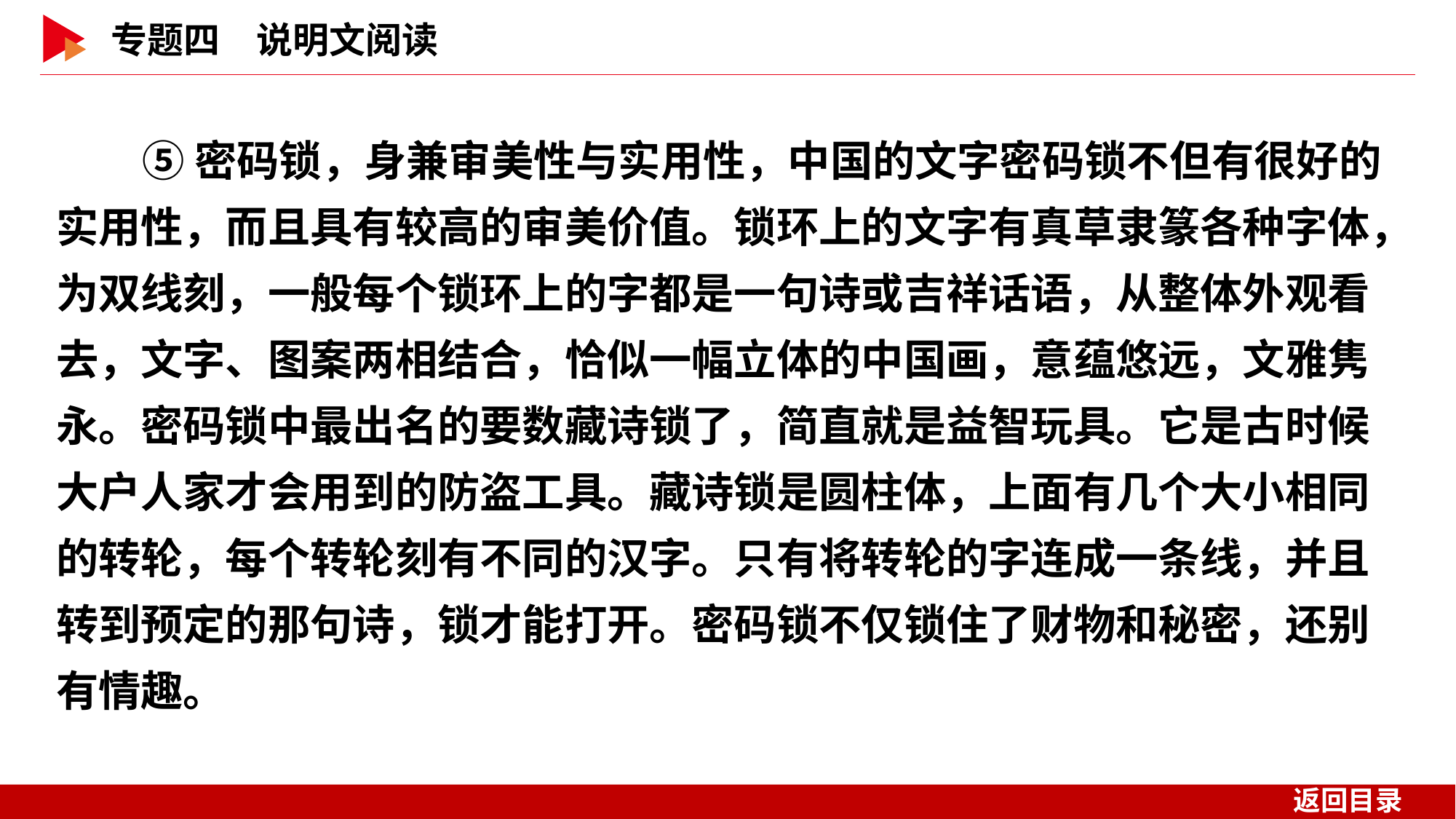

⑤密码锁，身兼审美性与实用性，中国的文字密码锁不但有很好的实用性，而且具有较高的审美价值。锁环上的文字有真草隶篆各种字体，为双线刻，一般每个锁环上的字都是一句诗或吉祥话语，从整体外观看去，文字、图案两相结合，恰似一幅立体的中国画，意蕴悠远，文雅隽永。密码锁中最出名的要数藏诗锁了，简直就是益智玩具。它是古时候大户人家才会用到的防盗工具。藏诗锁是圆柱体，上面有几个大小相同的转轮，每个转轮刻有不同的汉字。只有将转轮的字连成一条线，并且转到预定的那句诗，锁才能打开。密码锁不仅锁住了财物和秘密，还别有情趣。